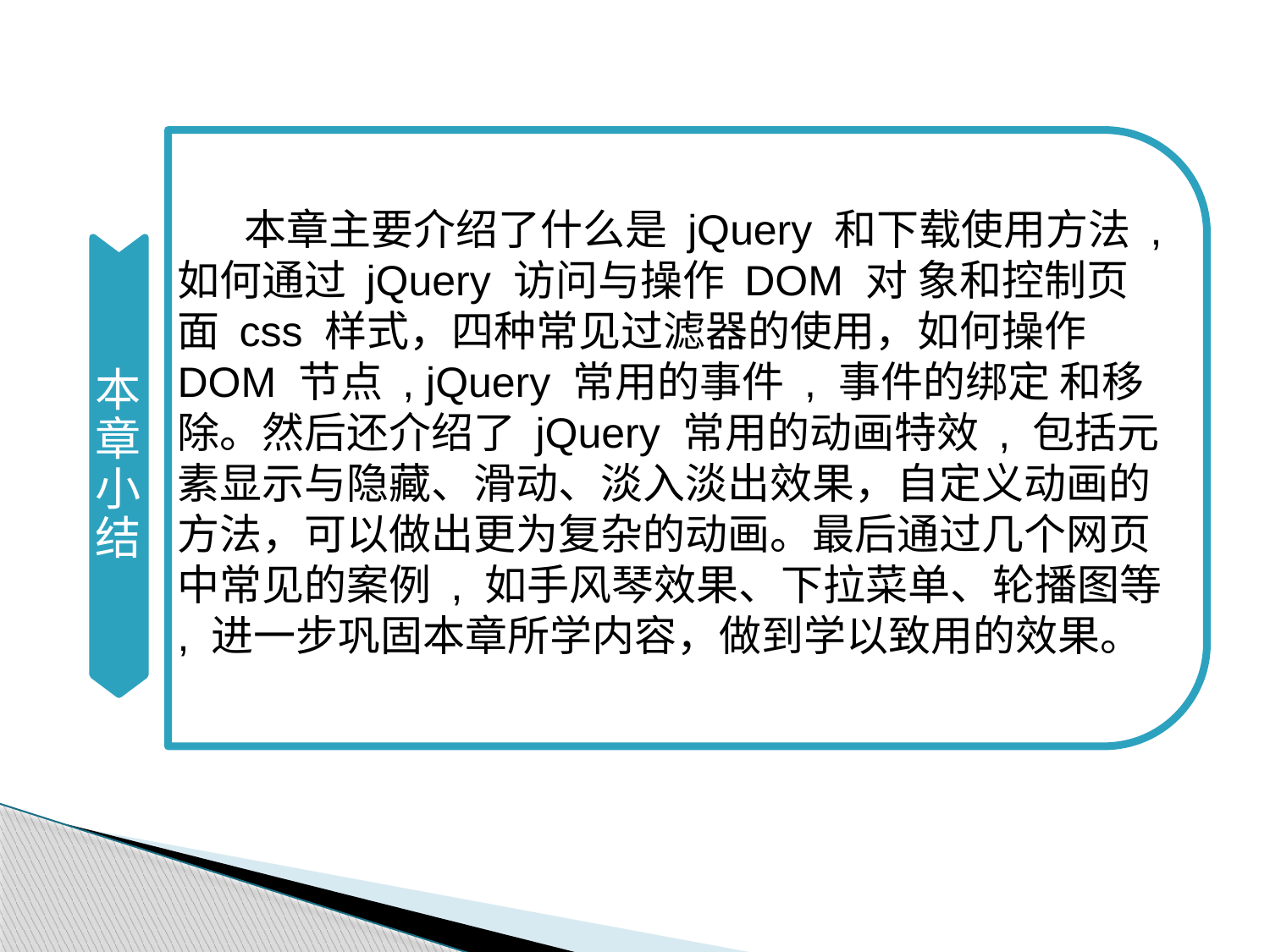

本章小结
      本章主要介绍了什么是 jQuery 和下载使用方法 , 如何通过 jQuery 访问与操作 DOM 对 象和控制页面 css 样式，四种常见过滤器的使用，如何操作 DOM 节点 , jQuery 常用的事件 , 事件的绑定 和移除。然后还介绍了 jQuery 常用的动画特效 , 包括元素显示与隐藏、滑动、淡入淡出效果，自定义动画的方法，可以做出更为复杂的动画。最后通过几个网页 中常见的案例 , 如手风琴效果、下拉菜单、轮播图等 , 进一步巩固本章所学内容，做到学以致用的效果。